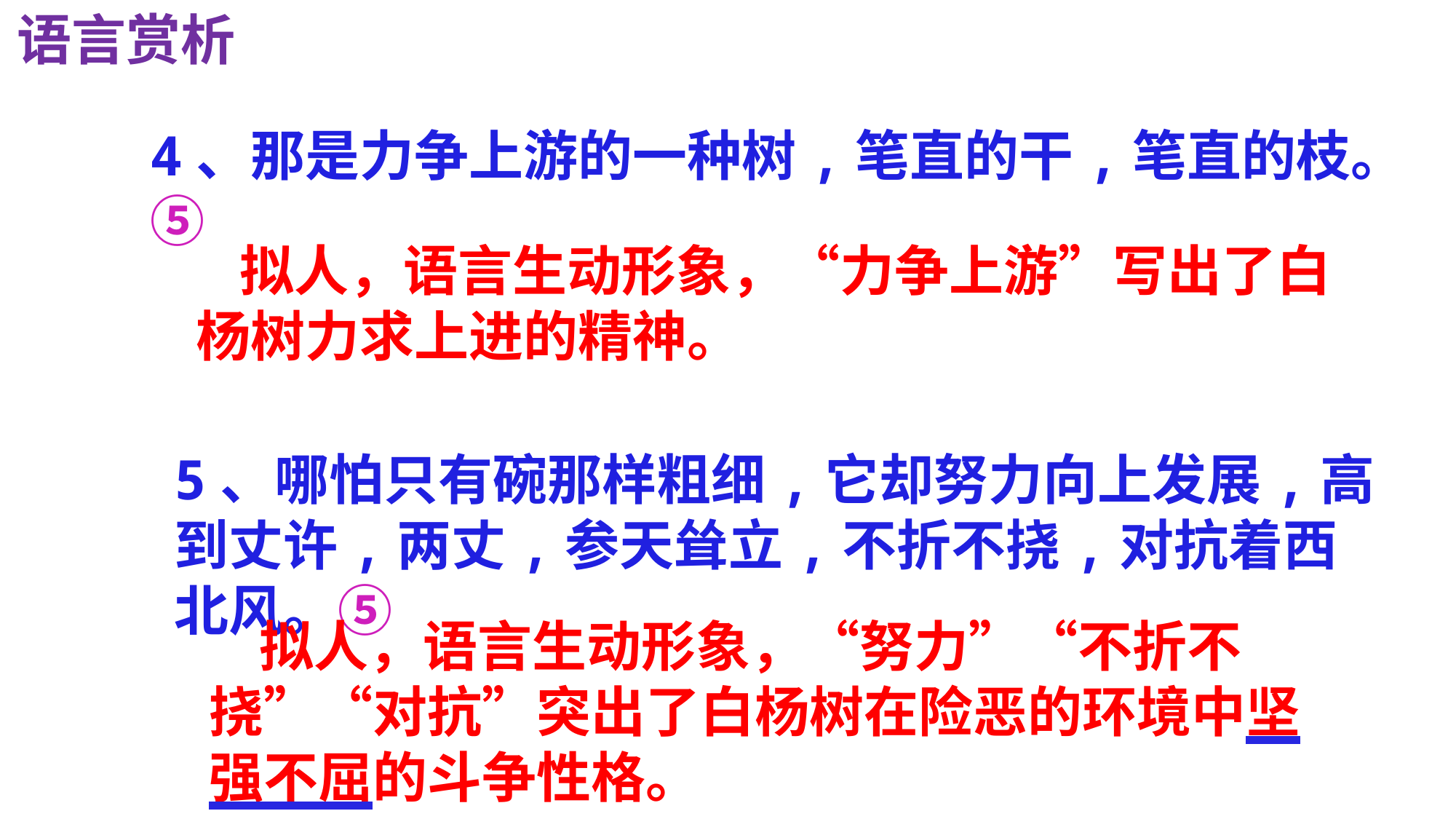

语言赏析

4、那是力争上游的一种树,笔直的干,笔直的枝。⑤
      拟人，语言生动形象，“力争上游”写出了白杨树力求上进的精神。
5、哪怕只有碗那样粗细,它却努力向上发展,高到丈许,两丈,参天耸立,不折不挠,对抗着西北风。⑤
   拟人，语言生动形象，“努力”“不折不挠”“对抗”突出了白杨树在险恶的环境中坚强不屈的斗争性格。